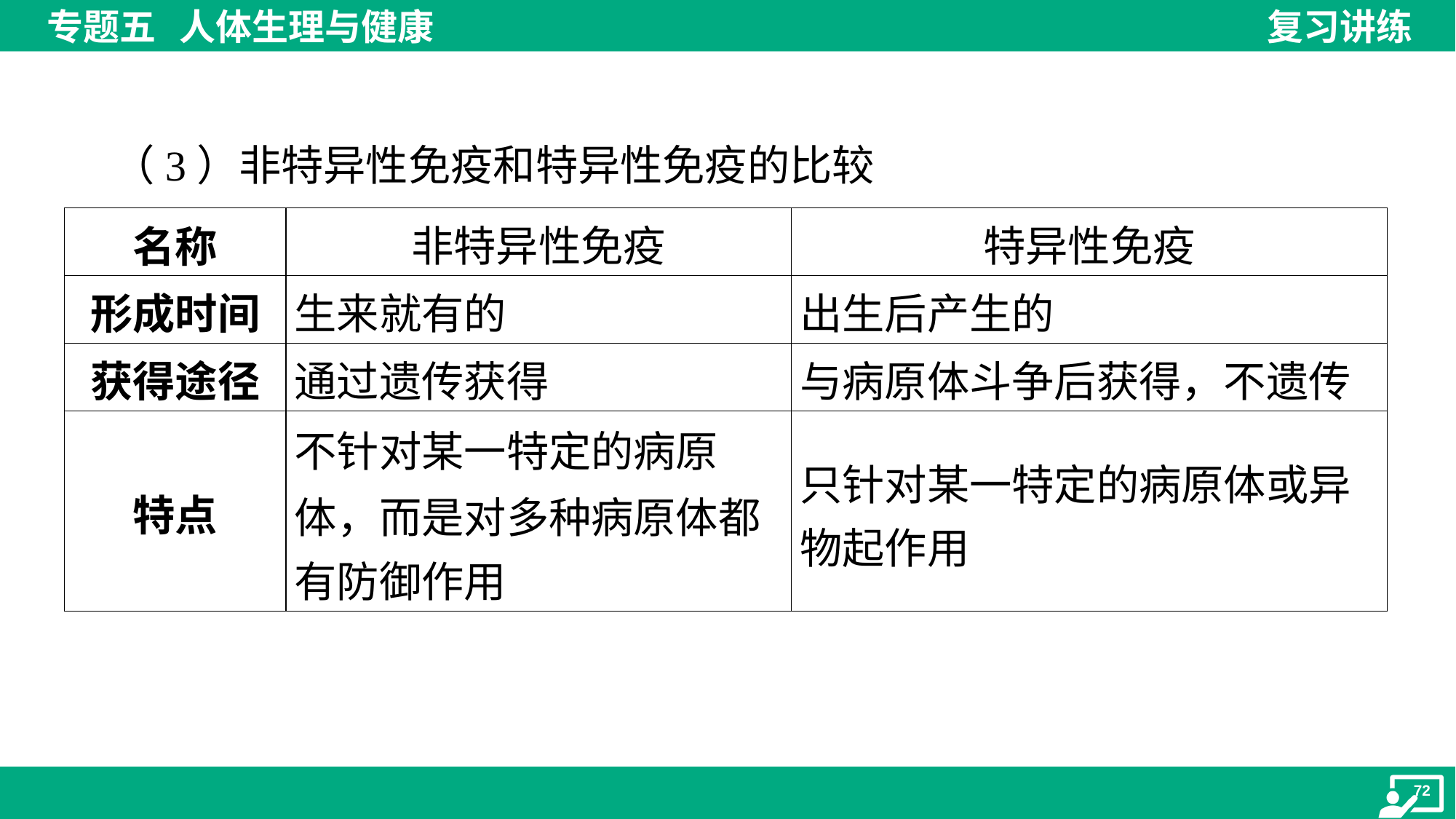

（3）非特异性免疫和特异性免疫的比较
| 名称 | 非特异性免疫 | 特异性免疫 |
| --- | --- | --- |
| 形成时间 | 生来就有的 | 出生后产生的 |
| 获得途径 | 通过遗传获得 | 与病原体斗争后获得，不遗传 |
| 特点 | 不针对某一特定的病原 体，而是对多种病原体都 有防御作用 | 只针对某一特定的病原体或异 物起作用 |